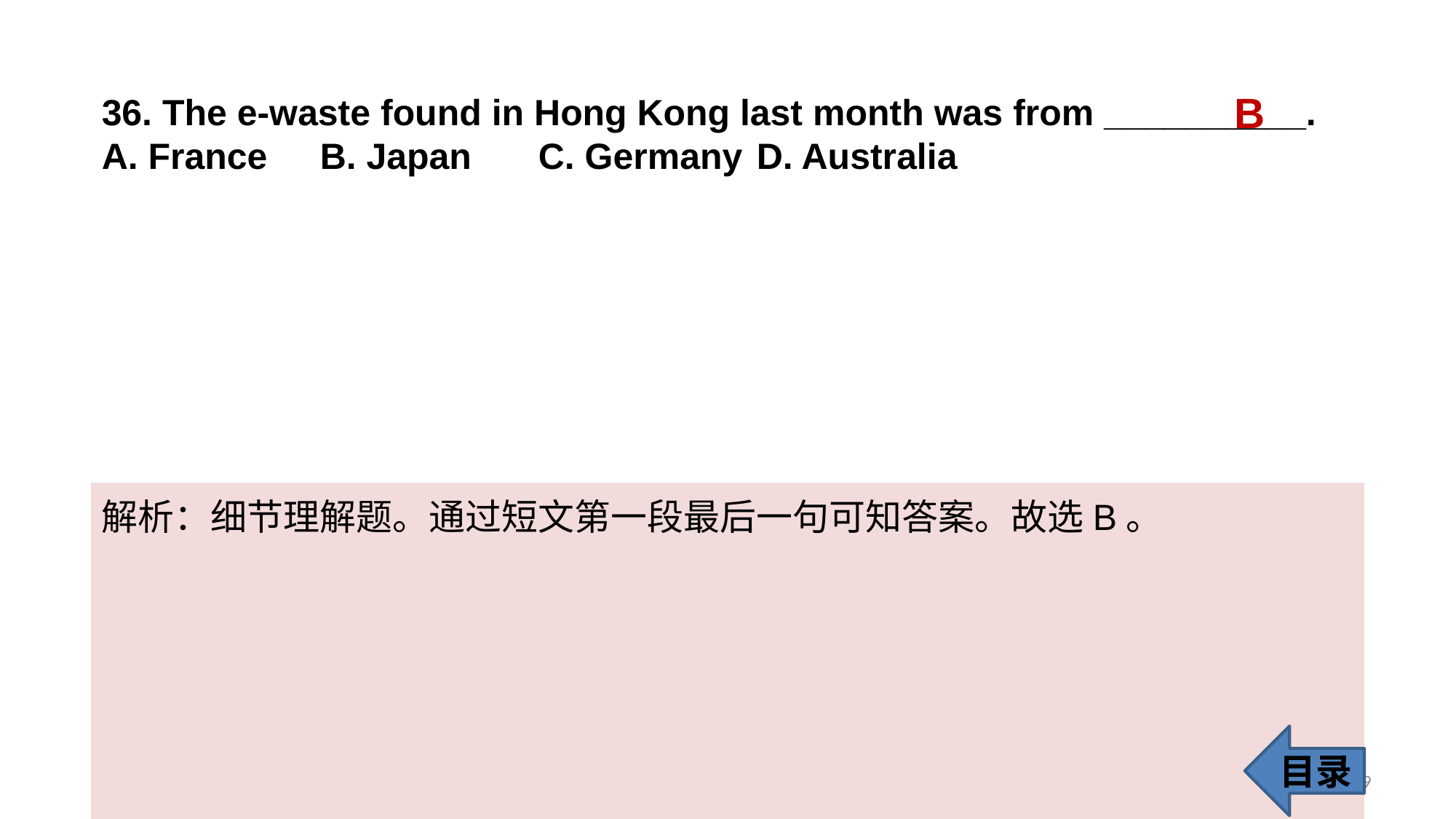

B
36. The e-waste found in Hong Kong last month was from __________.
A. France 	B. Japan 	C. Germany 	D. Australia

解析：细节理解题。通过短文第一段最后一句可知答案。故选B。
目录
39